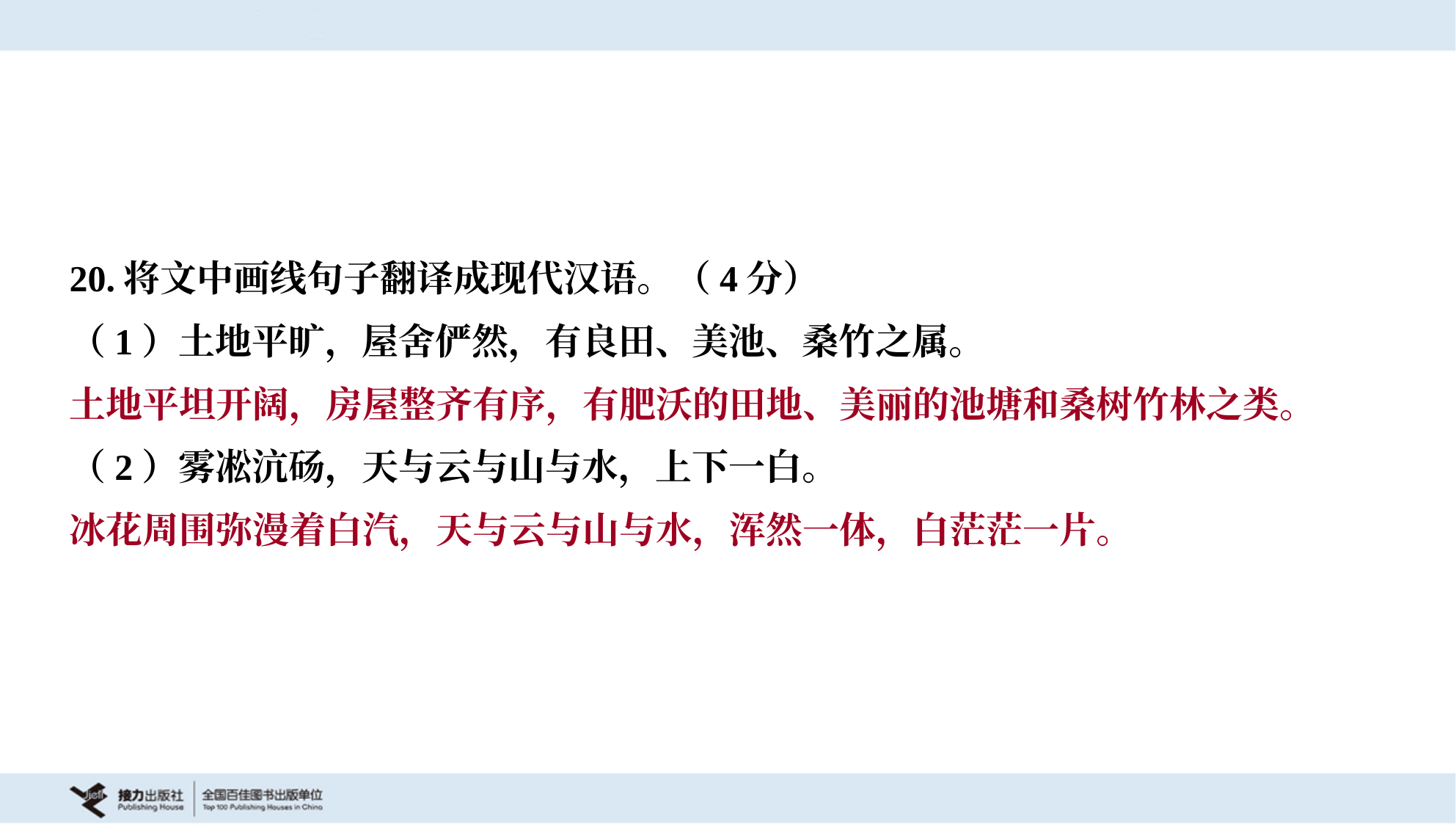

20.将文中画线句子翻译成现代汉语。（4分）
（1）土地平旷，屋舍俨然，有良田、美池、桑竹之属。
土地平坦开阔，房屋整齐有序，有肥沃的田地、美丽的池塘和桑树竹林之类。
（2）雾凇沆砀，天与云与山与水，上下一白。
冰花周围弥漫着白汽，天与云与山与水，浑然一体，白茫茫一片。